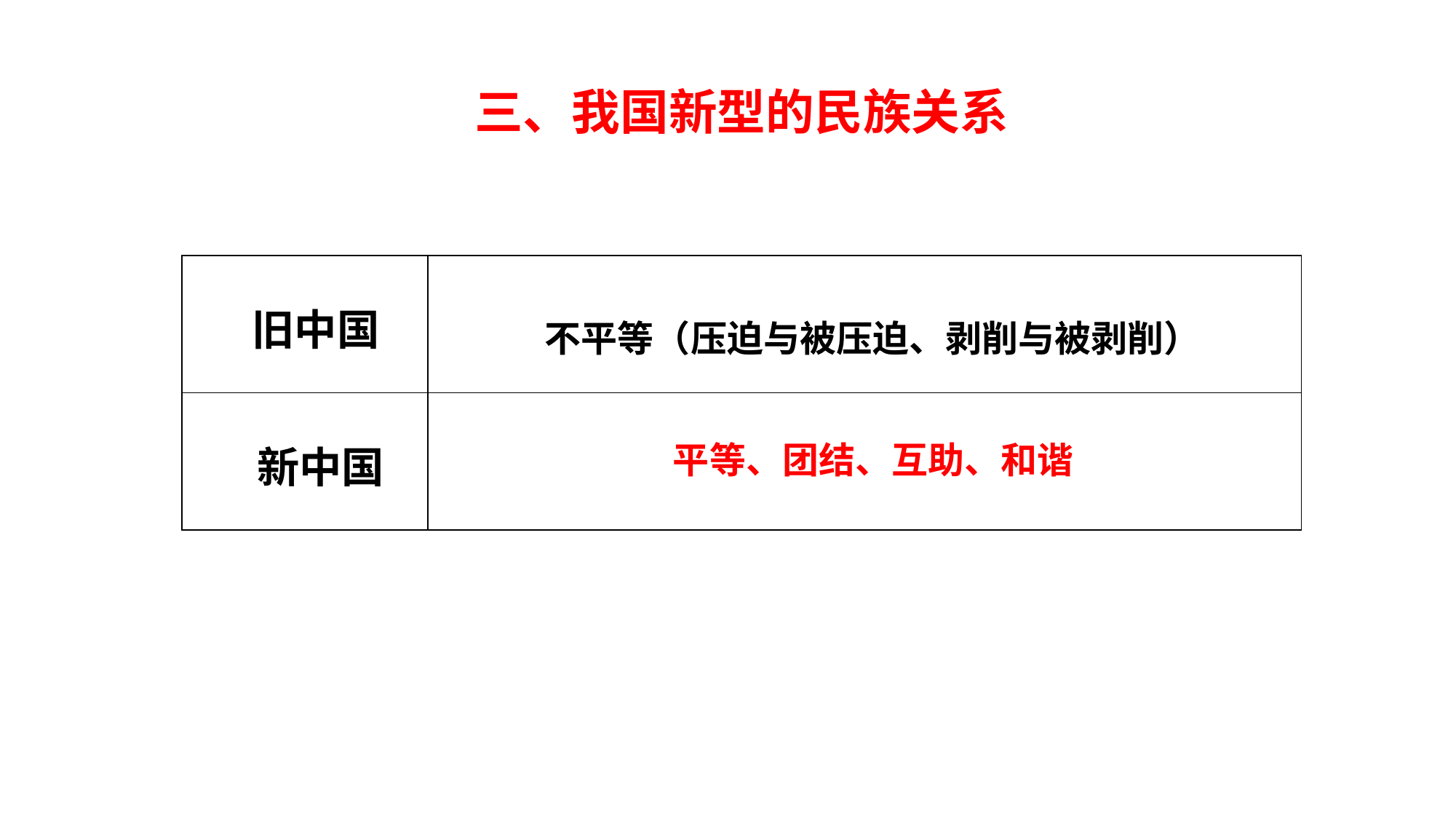

三、我国新型的民族关系
| 旧中国 |  |
| --- | --- |
| 新中国 |  |
不平等（压迫与被压迫、剥削与被剥削）
平等、团结、互助、和谐